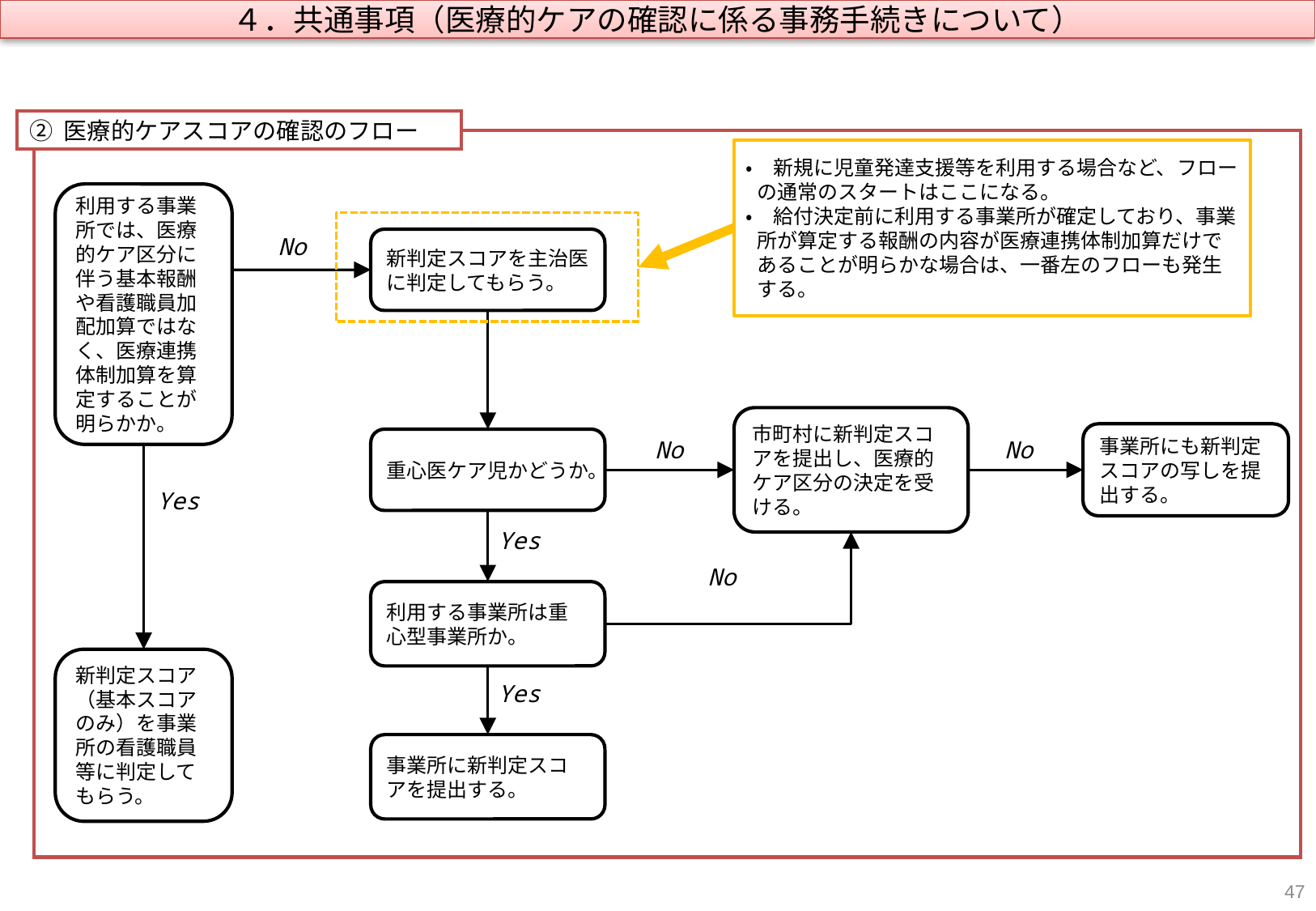

４．共通事項（医療的ケアの確認に係る事務手続きについて）
② 医療的ケアスコアの確認のフロー

・　新規に児童発達支援等を利用する場合など、フローの通常のスタートはここになる。
・　給付決定前に利用する事業所が確定しており、事業所が算定する報酬の内容が医療連携体制加算だけであることが明らかな場合は、一番左のフローも発生する。
利用する事業所では、医療的ケア区分に伴う基本報酬や看護職員加配加算ではなく、医療連携体制加算を算定することが明らかか。

No
新判定スコアを主治医に判定してもらう。
市町村に新判定スコアを提出し、医療的ケア区分の決定を受ける。
事業所にも新判定スコアの写しを提出する。
No
重心医ケア児かどうか。
No
Yes
Yes
No
利用する事業所は重心型事業所か。
新判定スコア（基本スコアのみ）を事業所の看護職員等に判定してもらう。
Yes
事業所に新判定スコアを提出する。
47